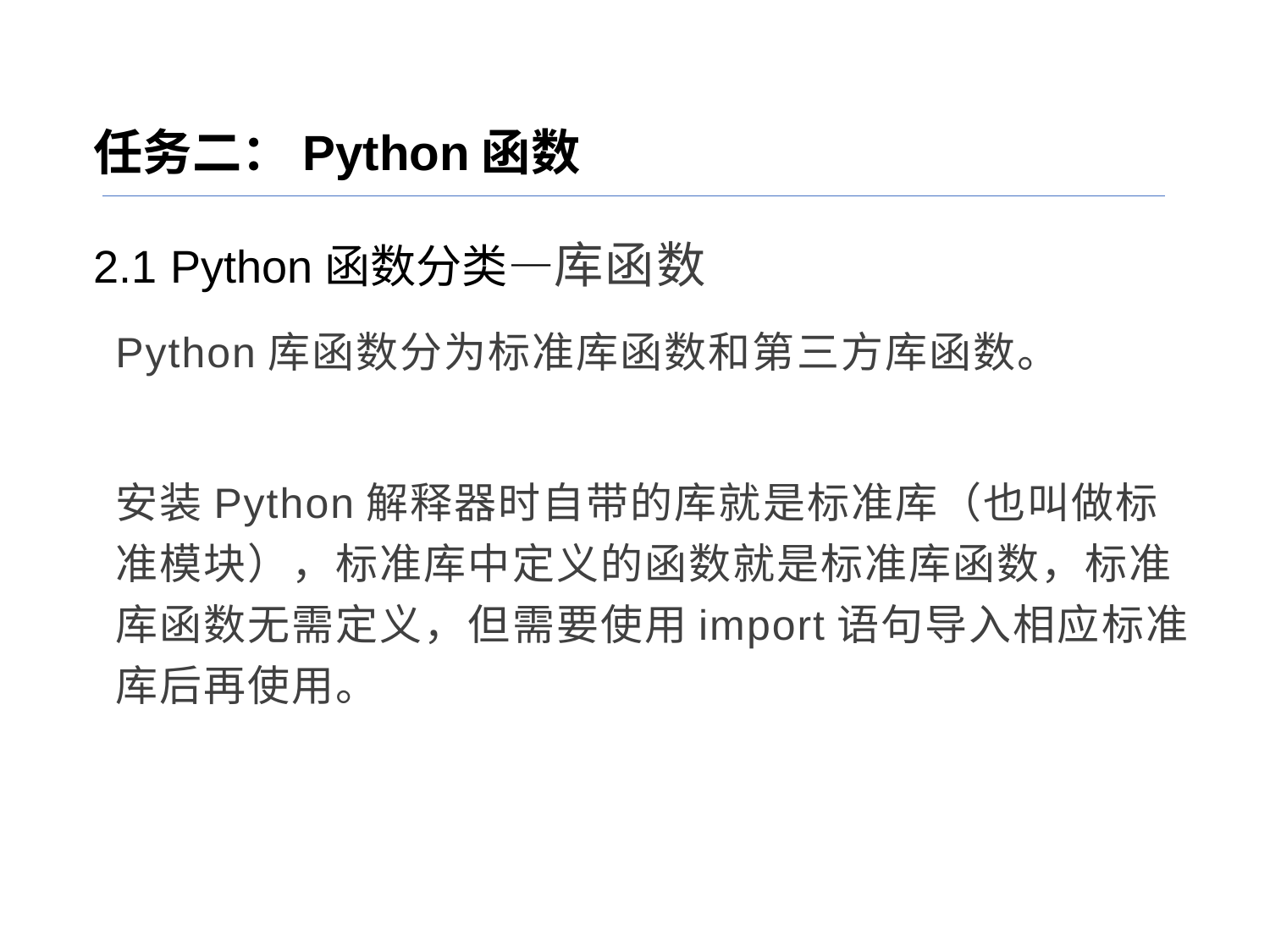

任务二：Python函数
2.1 Python函数分类—库函数
Python库函数分为标准库函数和第三方库函数。

安装Python解释器时自带的库就是标准库（也叫做标准模块），标准库中定义的函数就是标准库函数，标准库函数无需定义，但需要使用import语句导入相应标准库后再使用。